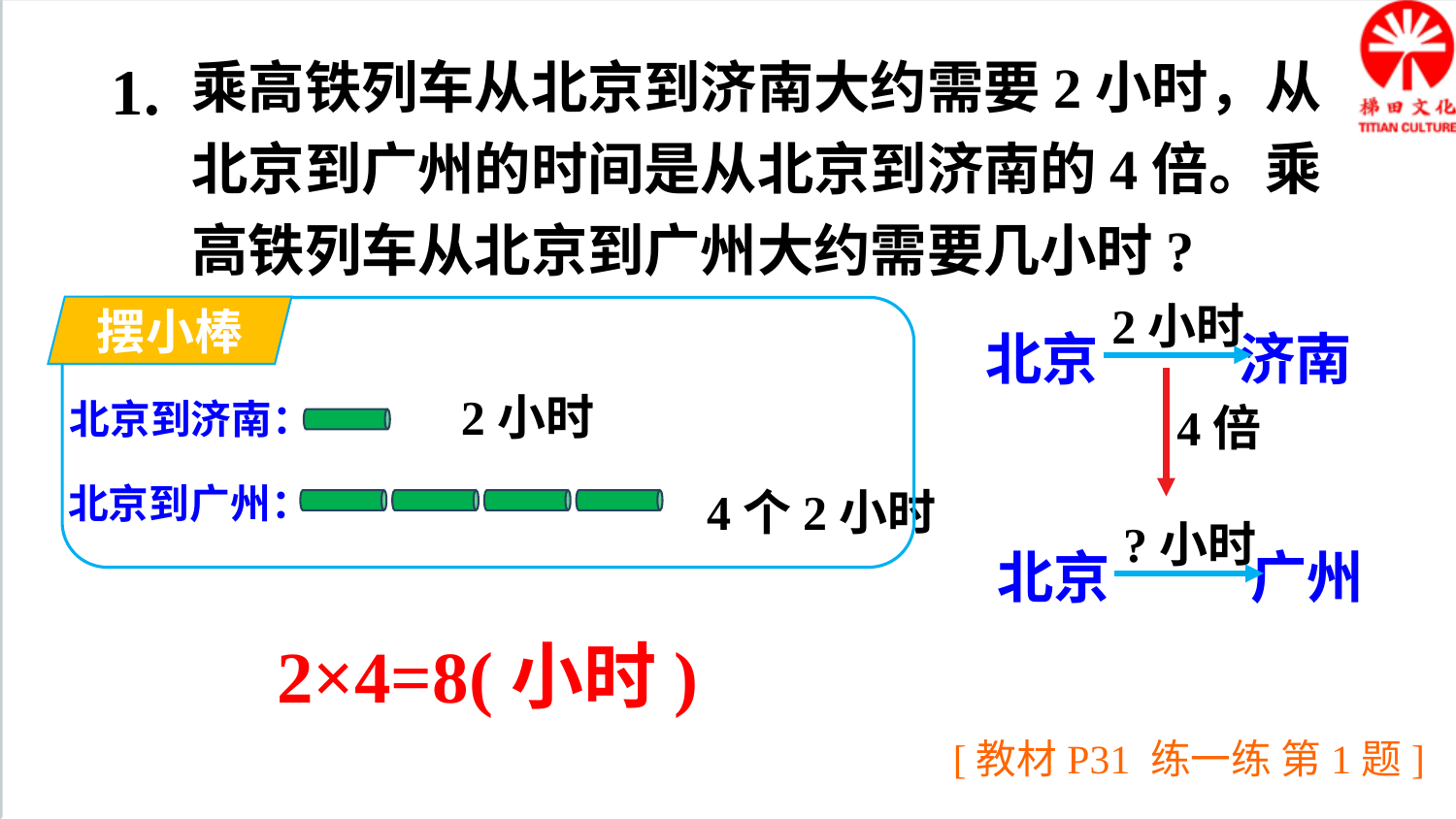

1.
乘高铁列车从北京到济南大约需要2小时，从北京到广州的时间是从北京到济南的4倍。乘高铁列车从北京到广州大约需要几小时?
2小时
北京        济南
摆小棒

2小时
北京到济南：
4倍

北京到广州：
4个2小时
?小时
北京        广州
2×4=8(小时)
[教材P31 练一练 第1题]